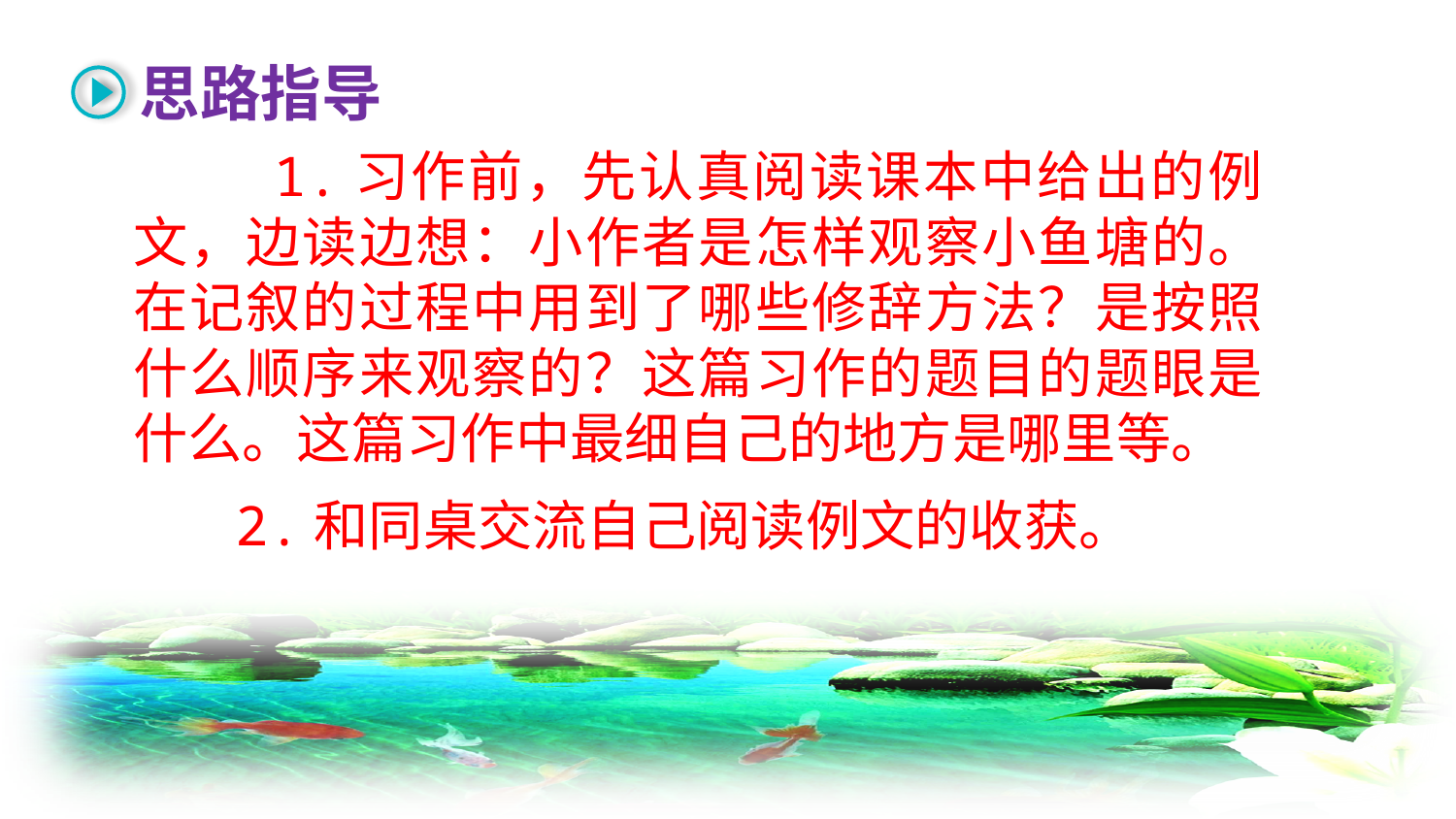

思路指导

    1.习作前，先认真阅读课本中给出的例文，边读边想：小作者是怎样观察小鱼塘的。在记叙的过程中用到了哪些修辞方法？是按照什么顺序来观察的？这篇习作的题目的题眼是什么。这篇习作中最细自己的地方是哪里等。

2.和同桌交流自己阅读例文的收获。